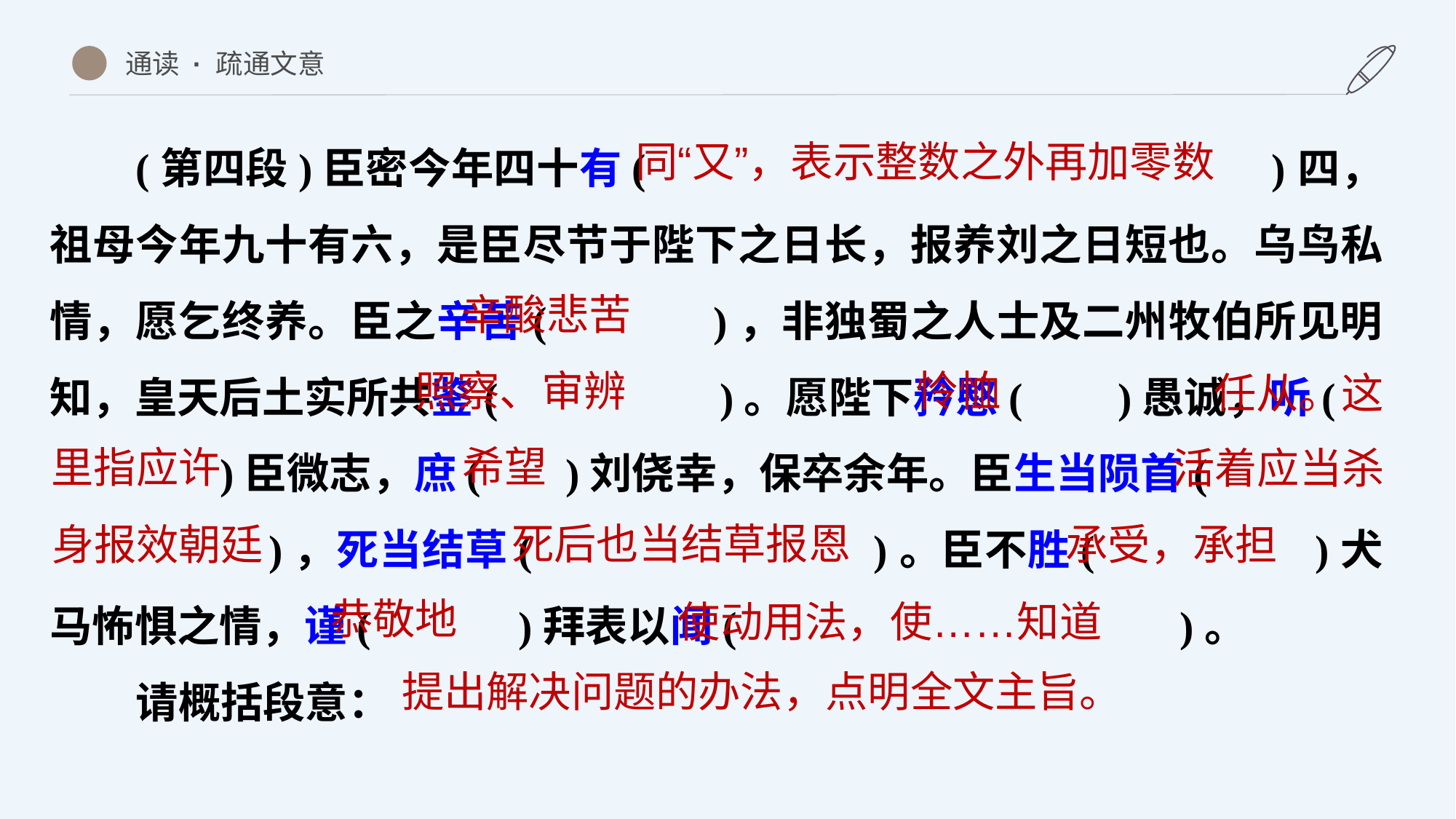

通读 · 疏通文意

(第四段)臣密今年四十有(                                                          )四，祖母今年九十有六，是臣尽节于陛下之日长，报养刘之日短也。乌鸟私情，愿乞终养。臣之辛苦(               )，非独蜀之人士及二州牧伯所见明知，皇天后土实所共鉴(                     )。愿陛下矜愍(         )愚诚，听(
        )臣微志，庶(        )刘侥幸，保卒余年。臣生当陨首(
            )，死当结草(                               )。臣不胜(                    )犬马怖惧之情，谨(              )拜表以闻(                                          )。
请概括段意：
同“又”，表示整数之外再加零数
辛酸悲苦
怜恤
照察、审辨
任从。这
希望
里指应许
活着应当杀
死后也当结草报恩
身报效朝廷
承受，承担
恭敬地
使动用法，使……知道
提出解决问题的办法，点明全文主旨。